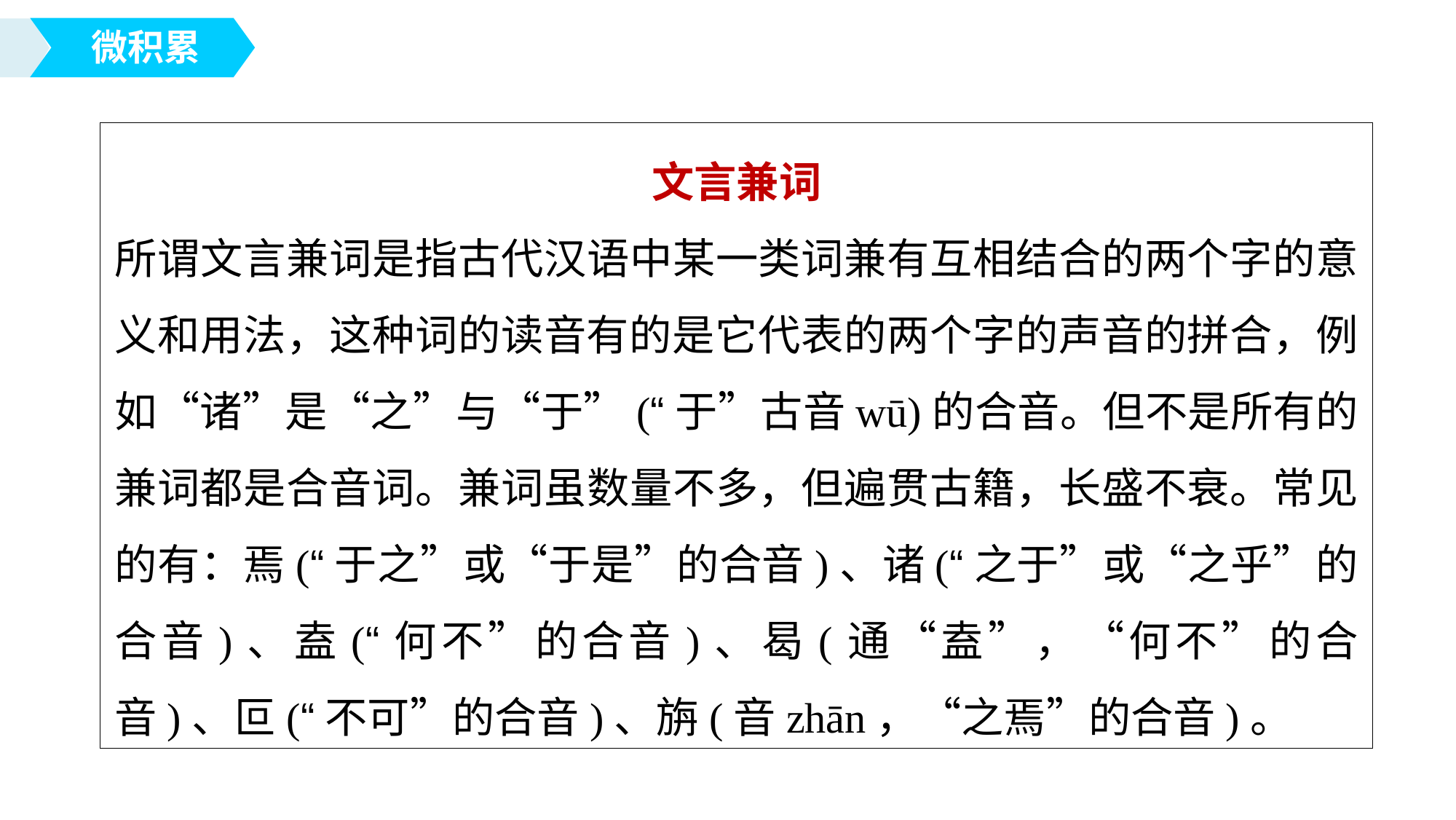

微积累

文言兼词
所谓文言兼词是指古代汉语中某一类词兼有互相结合的两个字的意义和用法，这种词的读音有的是它代表的两个字的声音的拼合，例如“诸”是“之”与“于”(“于”古音wū)的合音。但不是所有的兼词都是合音词。兼词虽数量不多，但遍贯古籍，长盛不衰。常见的有：焉(“于之”或“于是”的合音)、诸(“之于”或“之乎”的合音)、盍(“何不”的合音)、曷(通“盍”，“何不”的合音)、叵(“不可”的合音)、旃(音zhān，“之焉”的合音)。